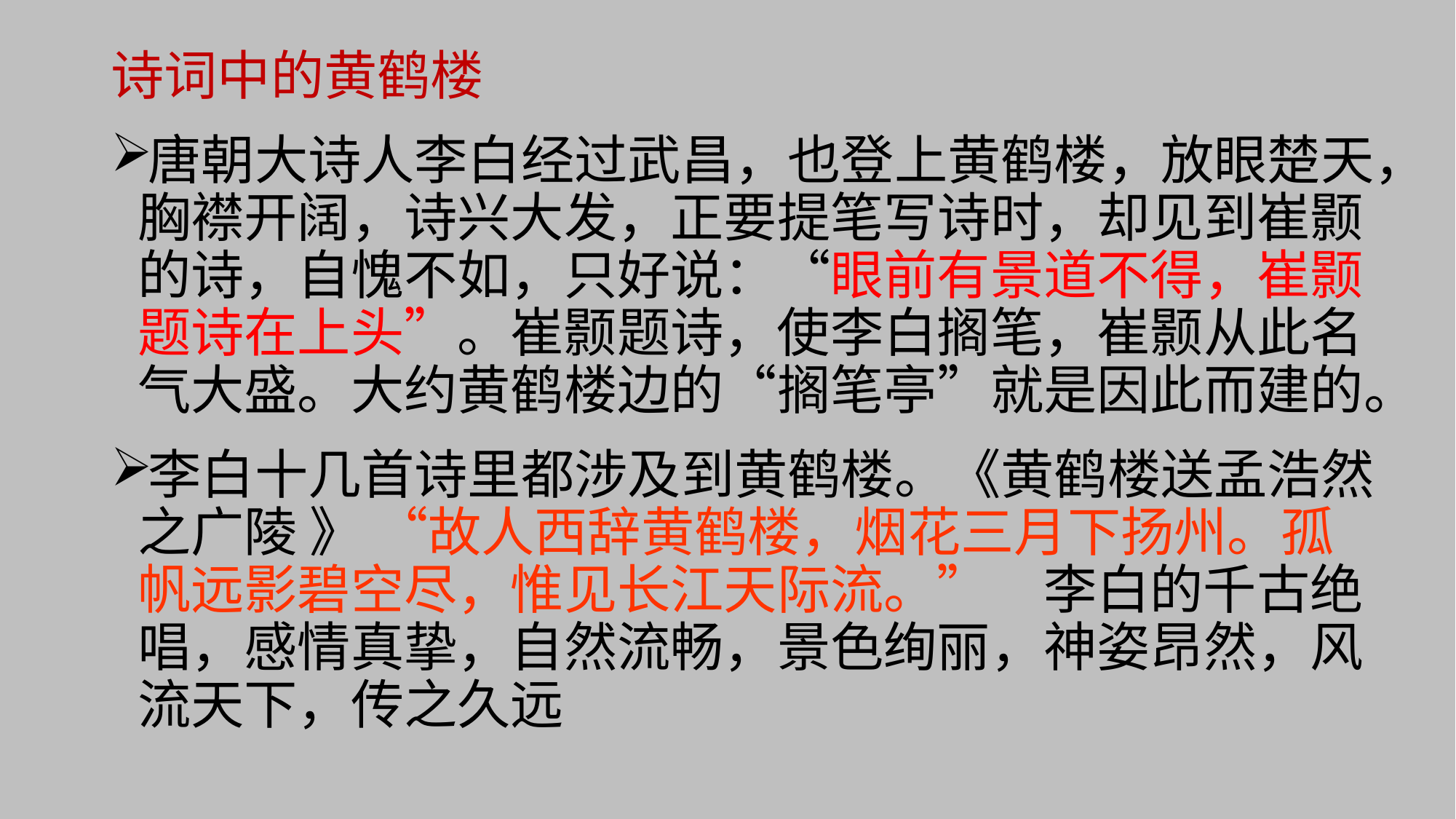

# 诗词中的黄鹤楼
唐朝大诗人李白经过武昌，也登上黄鹤楼，放眼楚天，胸襟开阔，诗兴大发，正要提笔写诗时，却见到崔颢的诗，自愧不如，只好说：“眼前有景道不得，崔颢题诗在上头”。崔颢题诗，使李白搁笔，崔颢从此名气大盛。大约黄鹤楼边的“搁笔亭”就是因此而建的。
李白十几首诗里都涉及到黄鹤楼。《黄鹤楼送孟浩然之广陵 》 “故人西辞黄鹤楼，烟花三月下扬州。孤帆远影碧空尽，惟见长江天际流。”　李白的千古绝唱，感情真挚，自然流畅，景色绚丽，神姿昂然，风流天下，传之久远